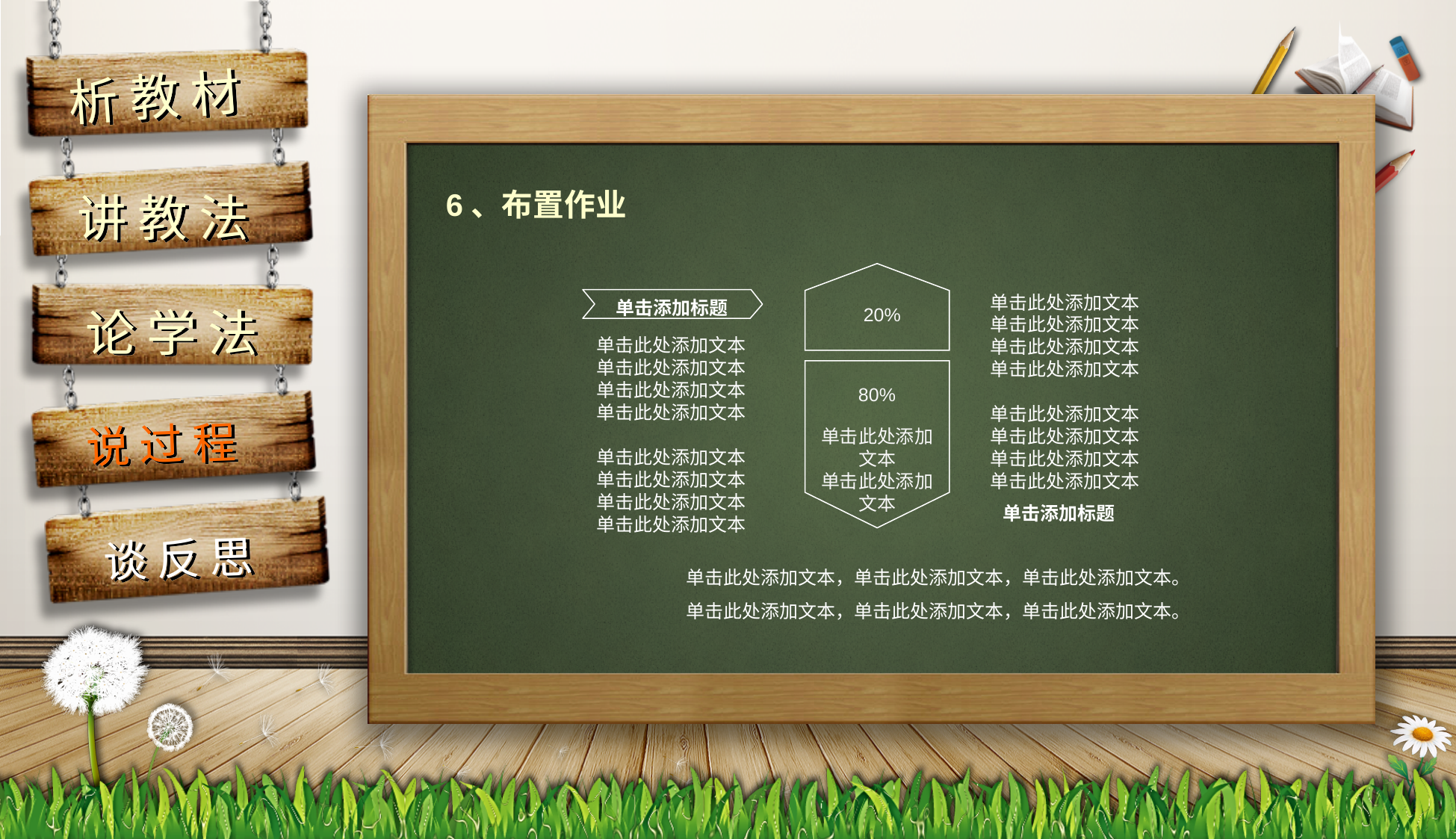

6、布置作业

单击此处添加文本
单击此处添加文本
单击此处添加文本
单击此处添加文本

单击此处添加文本
单击此处添加文本
单击此处添加文本
单击此处添加文本
单击添加标题
20%
单击此处添加文本
单击此处添加文本
单击此处添加文本
单击此处添加文本

单击此处添加文本
单击此处添加文本
单击此处添加文本
单击此处添加文本

80%
单击此处添加文本
单击此处添加文本
单击添加标题
单击此处添加文本，单击此处添加文本，单击此处添加文本。
单击此处添加文本，单击此处添加文本，单击此处添加文本。